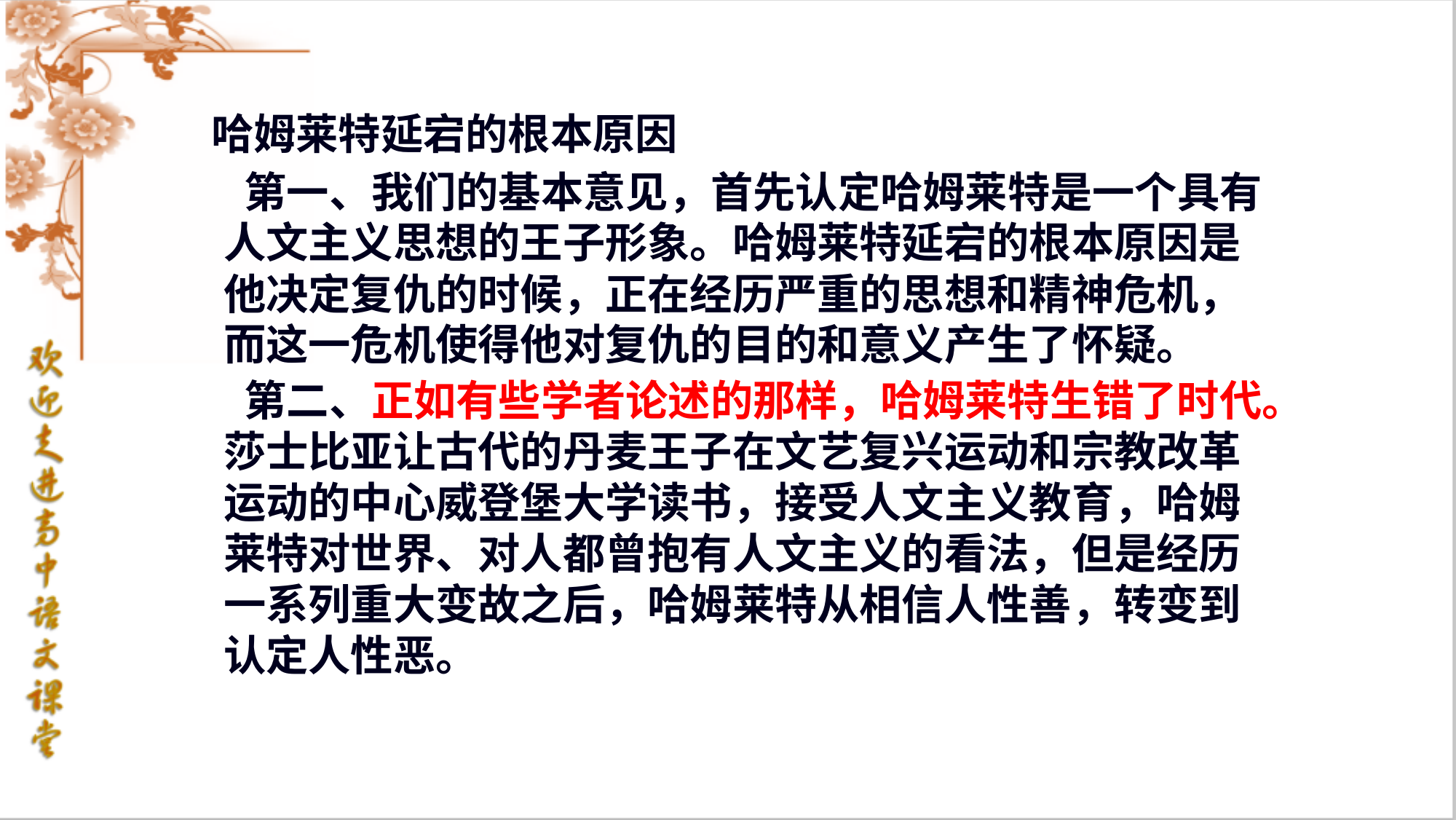

哈姆莱特延宕的根本原因
     第一、我们的基本意见，首先认定哈姆莱特是一个具有人文主义思想的王子形象。哈姆莱特延宕的根本原因是他决定复仇的时候，正在经历严重的思想和精神危机，而这一危机使得他对复仇的目的和意义产生了怀疑。
     第二、正如有些学者论述的那样，哈姆莱特生错了时代。莎士比亚让古代的丹麦王子在文艺复兴运动和宗教改革运动的中心威登堡大学读书，接受人文主义教育，哈姆莱特对世界、对人都曾抱有人文主义的看法，但是经历一系列重大变故之后，哈姆莱特从相信人性善，转变到认定人性恶。